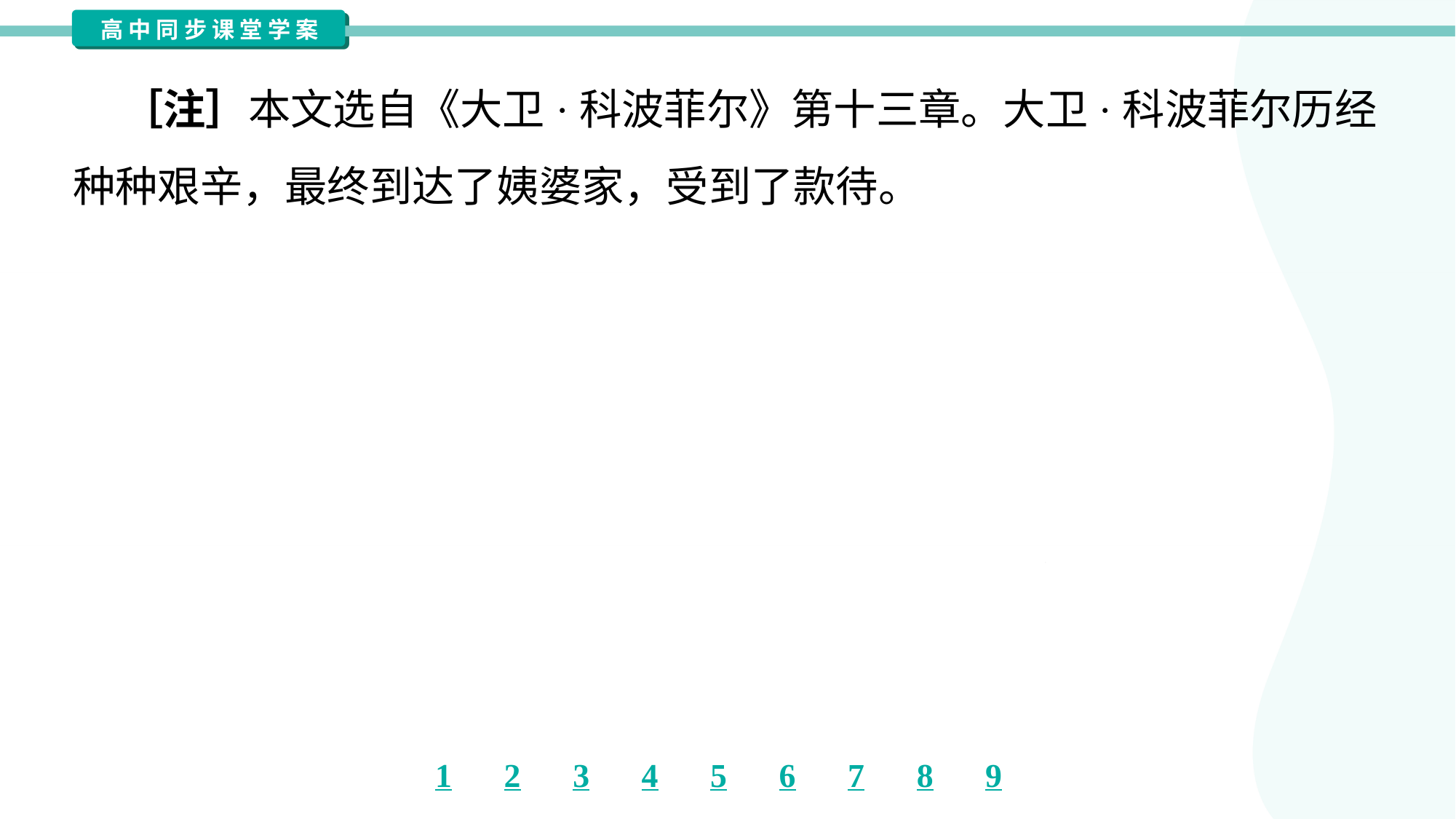

［注］本文选自《大卫·科波菲尔》第十三章。大卫·科波菲尔历经
种种艰辛，最终到达了姨婆家，受到了款待。